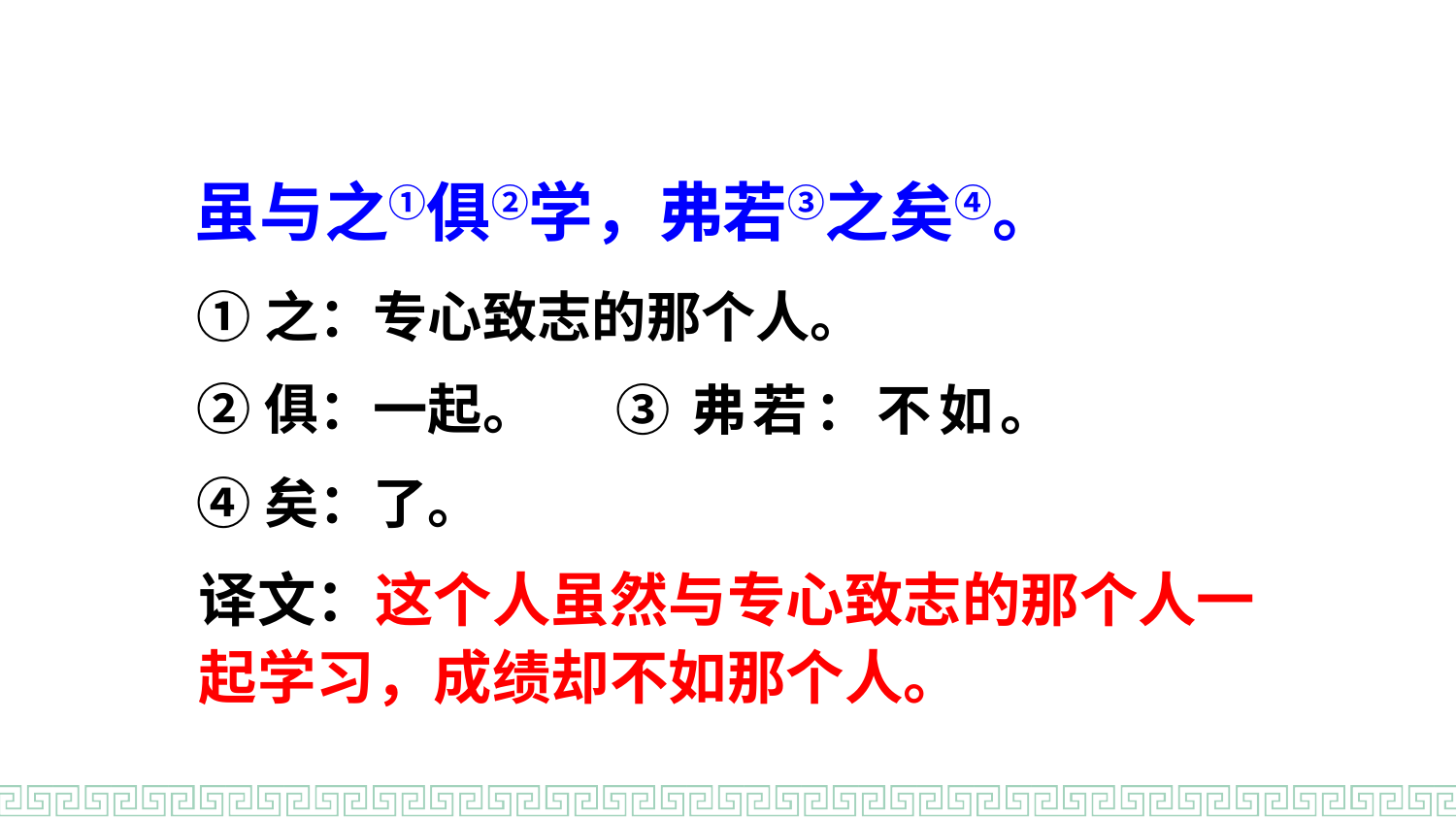

虽与之①俱②学，弗若③之矣④。
①之：专心致志的那个人。
②俱：一起。
③弗若：不如。
④矣：了。
译文：这个人虽然与专心致志的那个人一起学习，成绩却不如那个人。